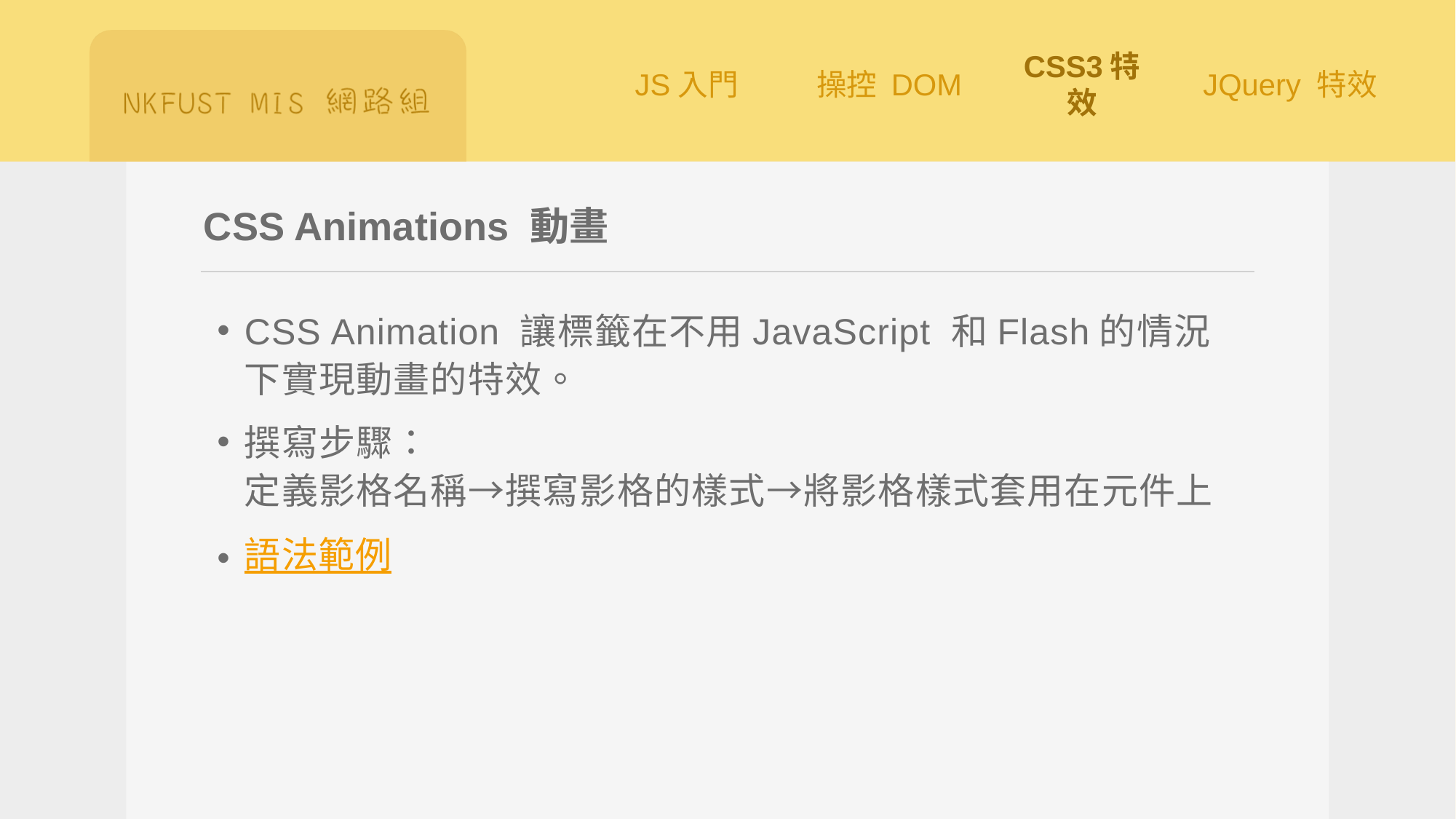

# CSS Animations 動畫
CSS Animation 讓標籤在不用JavaScript 和Flash的情況下實現動畫的特效。
撰寫步驟：
定義影格名稱→撰寫影格的樣式→將影格樣式套用在元件上
語法範例